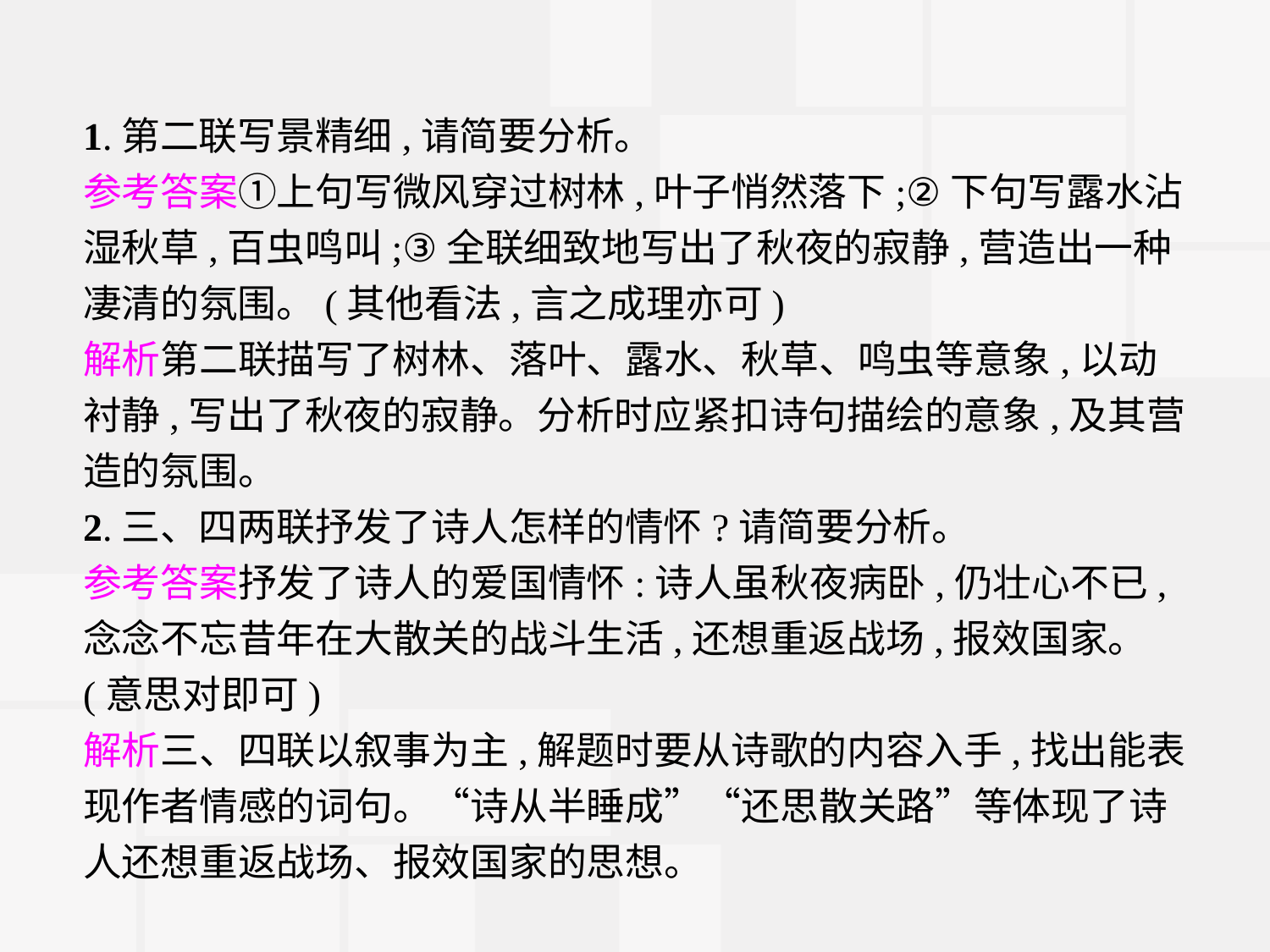

1.第二联写景精细,请简要分析。
参考答案①上句写微风穿过树林,叶子悄然落下;②下句写露水沾湿秋草,百虫鸣叫;③全联细致地写出了秋夜的寂静,营造出一种凄清的氛围。(其他看法,言之成理亦可)
解析第二联描写了树林、落叶、露水、秋草、鸣虫等意象,以动衬静,写出了秋夜的寂静。分析时应紧扣诗句描绘的意象,及其营造的氛围。
2.三、四两联抒发了诗人怎样的情怀?请简要分析。
参考答案抒发了诗人的爱国情怀:诗人虽秋夜病卧,仍壮心不已,念念不忘昔年在大散关的战斗生活,还想重返战场,报效国家。(意思对即可)
解析三、四联以叙事为主,解题时要从诗歌的内容入手,找出能表现作者情感的词句。“诗从半睡成”“还思散关路”等体现了诗人还想重返战场、报效国家的思想。